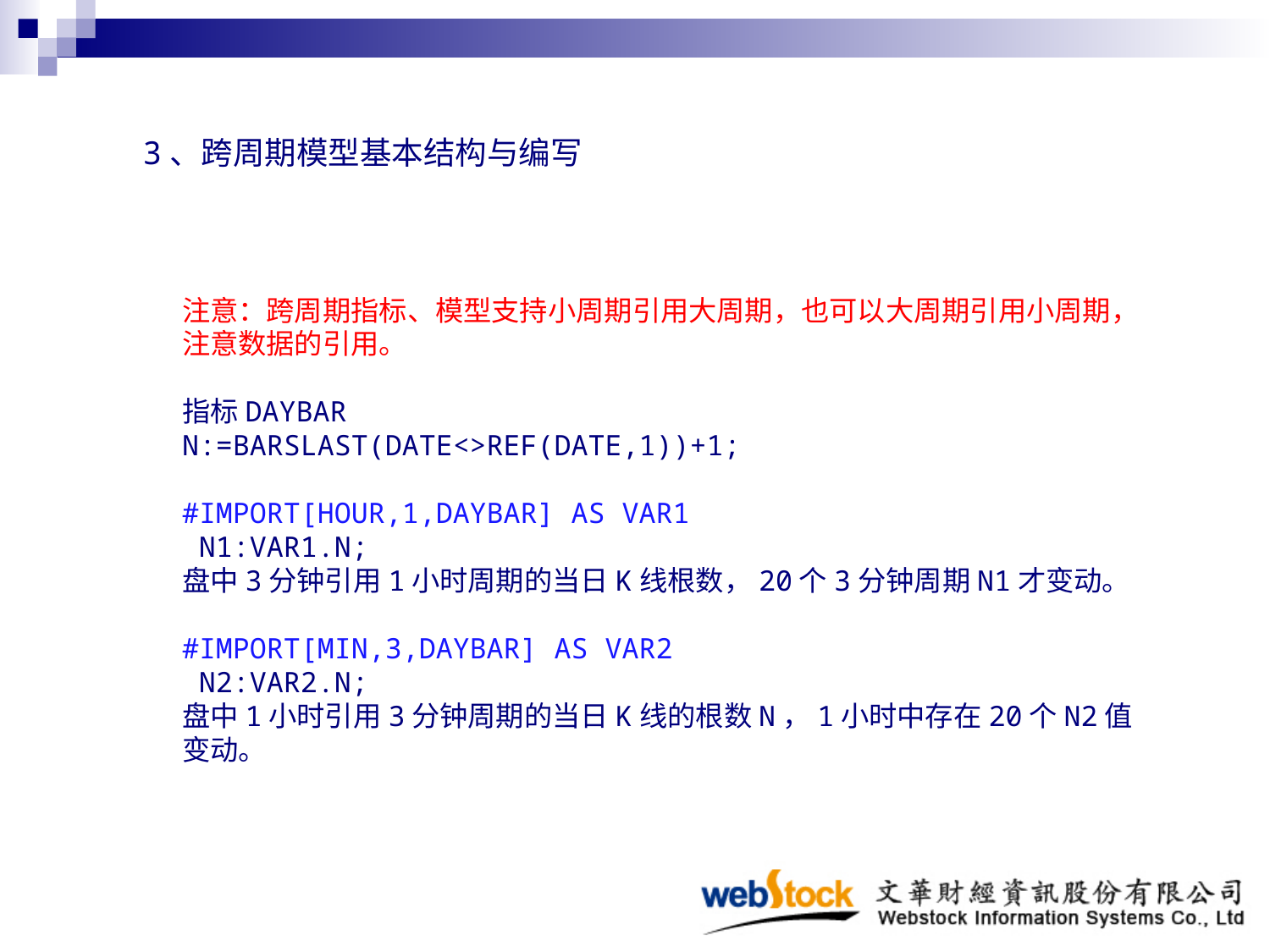

3、跨周期模型基本结构与编写
注意：跨周期指标、模型支持小周期引用大周期，也可以大周期引用小周期，注意数据的引用。

指标DAYBAR
N:=BARSLAST(DATE<>REF(DATE,1))+1;

#IMPORT[HOUR,1,DAYBAR] AS VAR1
 N1:VAR1.N;
盘中3分钟引用1小时周期的当日K线根数，20个3分钟周期N1才变动。

#IMPORT[MIN,3,DAYBAR] AS VAR2
 N2:VAR2.N;
盘中1小时引用3分钟周期的当日K线的根数N，1小时中存在20个N2值变动。